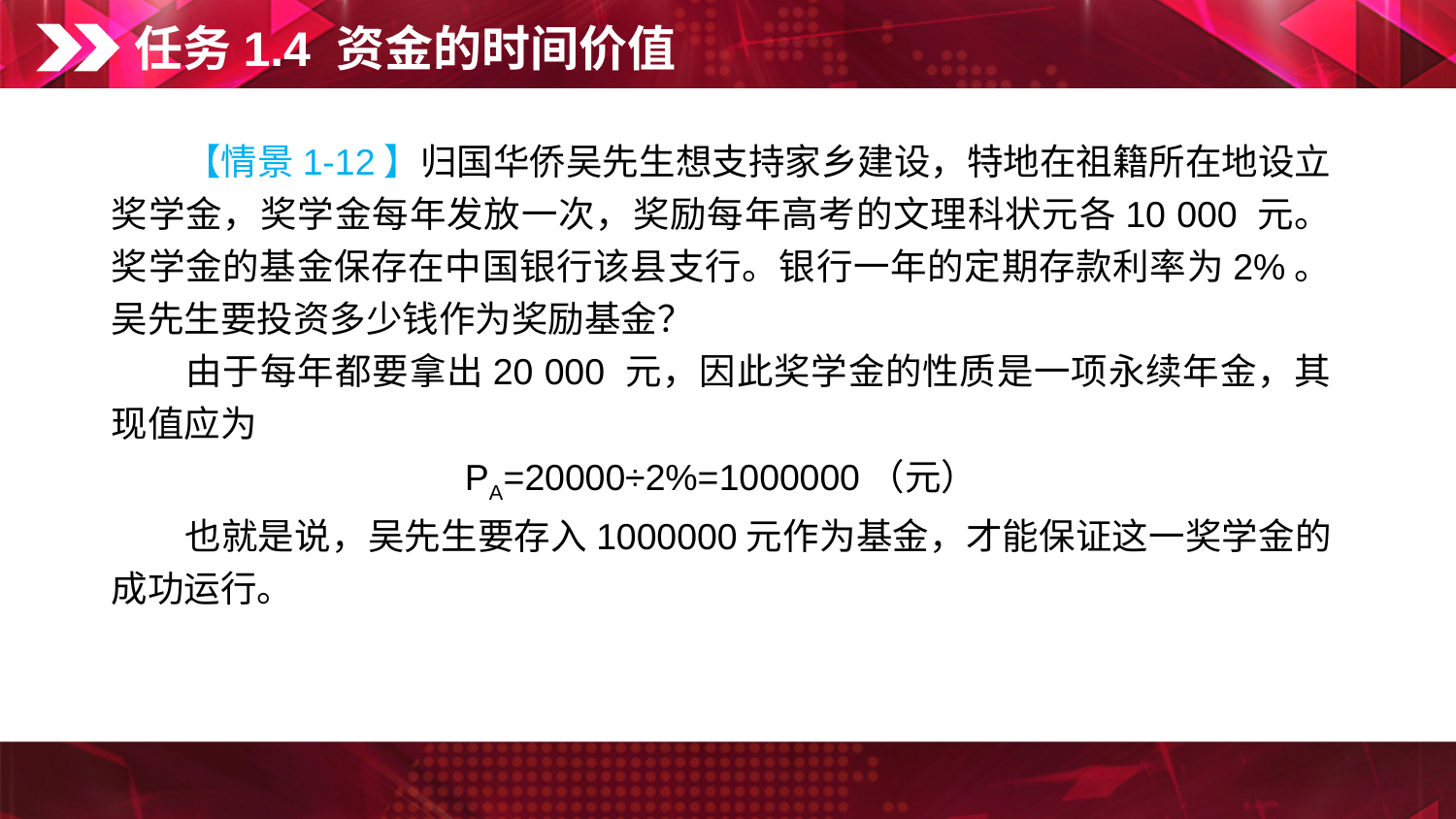

任务1.4 资金的时间价值

　　【情景1-12】归国华侨吴先生想支持家乡建设，特地在祖籍所在地设立奖学金，奖学金每年发放一次，奖励每年高考的文理科状元各10 000 元。奖学金的基金保存在中国银行该县支行。银行一年的定期存款利率为2%。吴先生要投资多少钱作为奖励基金？
　　由于每年都要拿出20 000 元，因此奖学金的性质是一项永续年金，其现值应为
PA=20000÷2%=1000000（元）
　　也就是说，吴先生要存入1000000元作为基金，才能保证这一奖学金的成功运行。